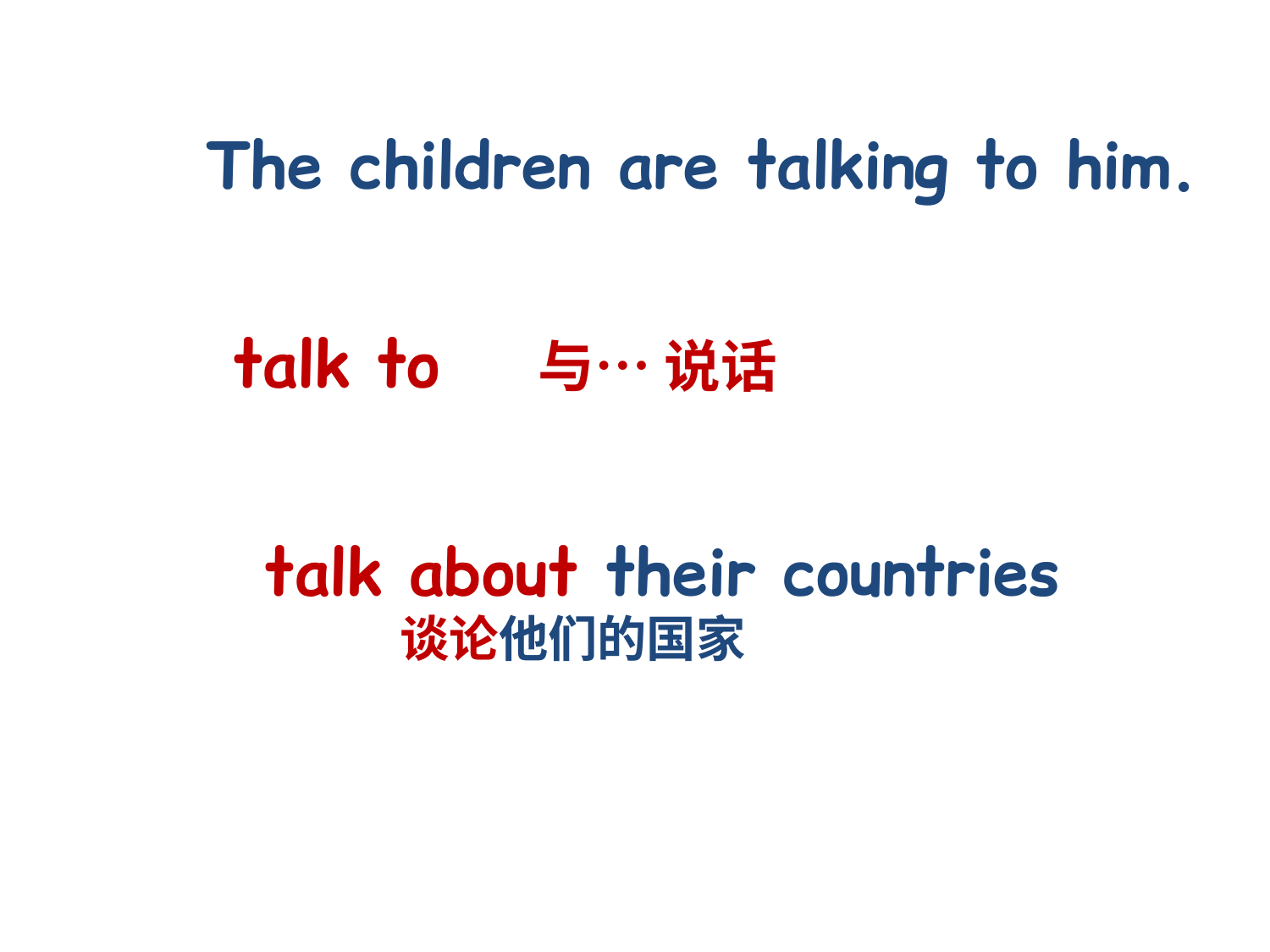

The children are talking to him.
talk to   与… 说话
talk about their countries
           谈论他们的国家